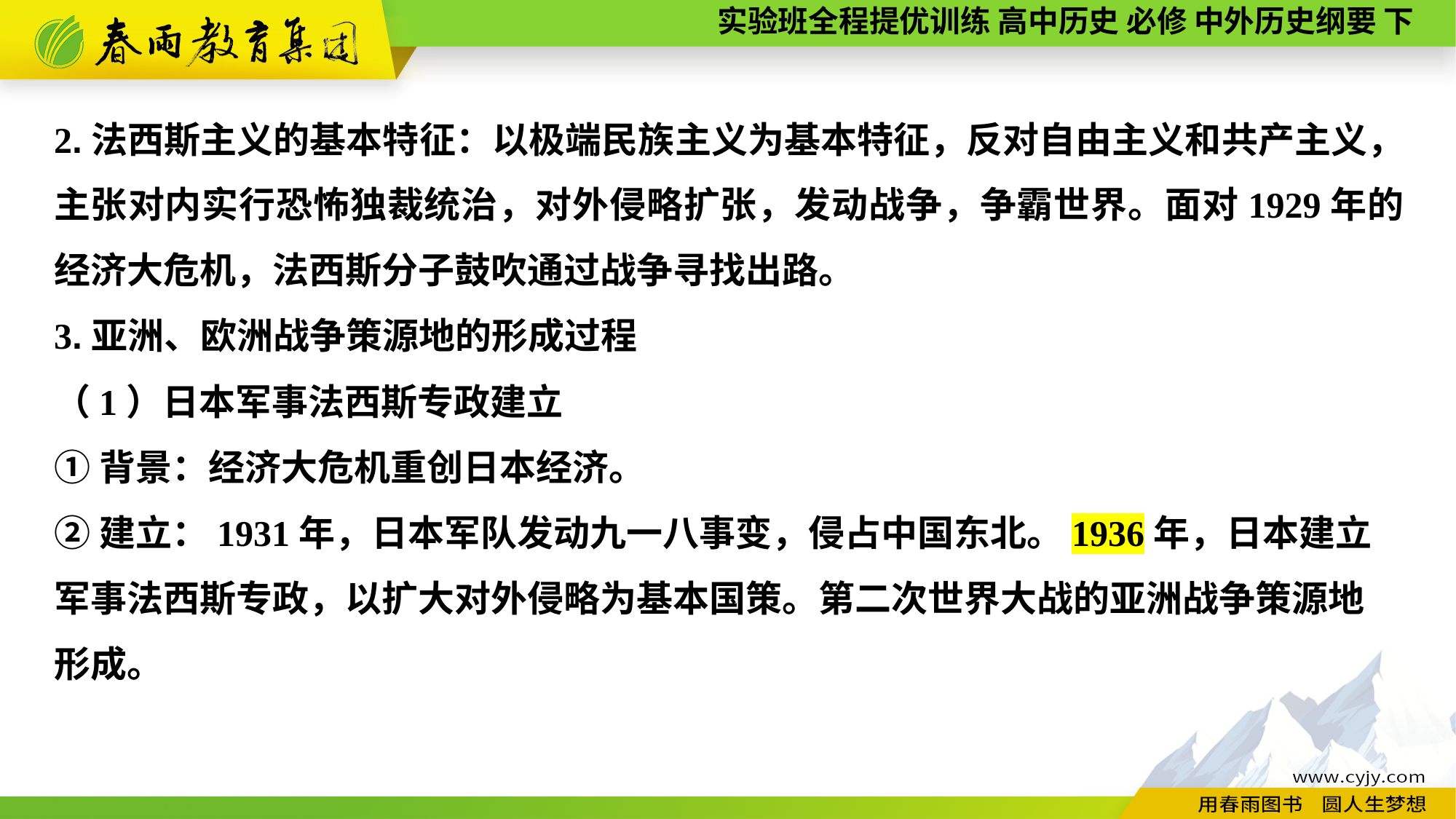

2.法西斯主义的基本特征：以极端民族主义为基本特征，反对自由主义和共产主义，主张对内实行恐怖独裁统治，对外侵略扩张，发动战争，争霸世界。面对1929年的经济大危机，法西斯分子鼓吹通过战争寻找出路。
3.亚洲、欧洲战争策源地的形成过程
（1）日本军事法西斯专政建立
①背景：经济大危机重创日本经济。
②建立：1931年，日本军队发动九一八事变，侵占中国东北。1936年，日本建立军事法西斯专政，以扩大对外侵略为基本国策。第二次世界大战的亚洲战争策源地
形成。